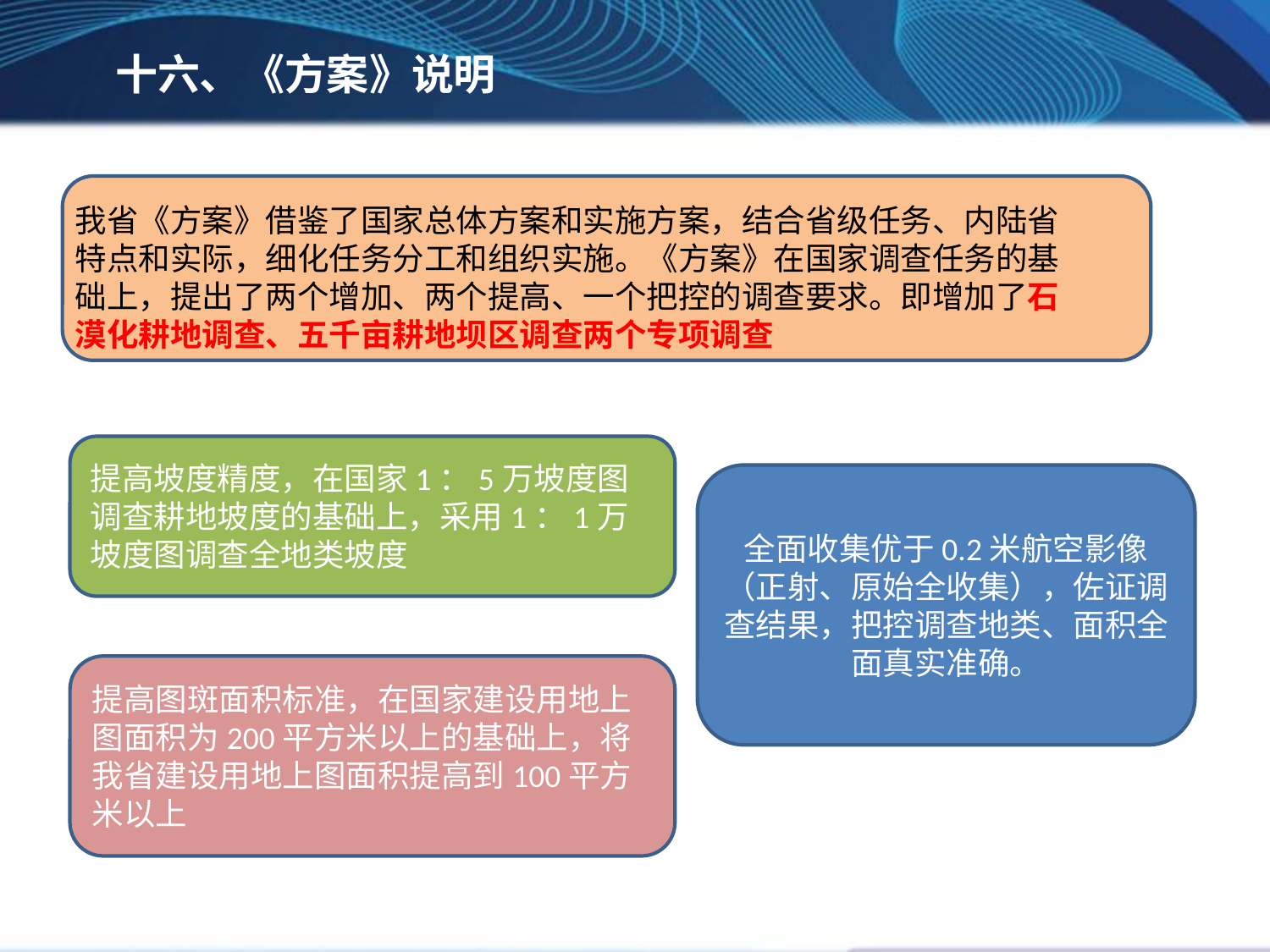

十六、《方案》说明

我省《方案》借鉴了国家总体方案和实施方案，结合省级任务、内陆省特点和实际，细化任务分工和组织实施。《方案》在国家调查任务的基础上，提出了两个增加、两个提高、一个把控的调查要求。即增加了石漠化耕地调查、五千亩耕地坝区调查两个专项调查
提高坡度精度，在国家1：5万坡度图调查耕地坡度的基础上，采用1：1万坡度图调查全地类坡度
全面收集优于0.2米航空影像（正射、原始全收集），佐证调查结果，把控调查地类、面积全面真实准确。
提高图斑面积标准，在国家建设用地上图面积为200平方米以上的基础上，将我省建设用地上图面积提高到100平方米以上